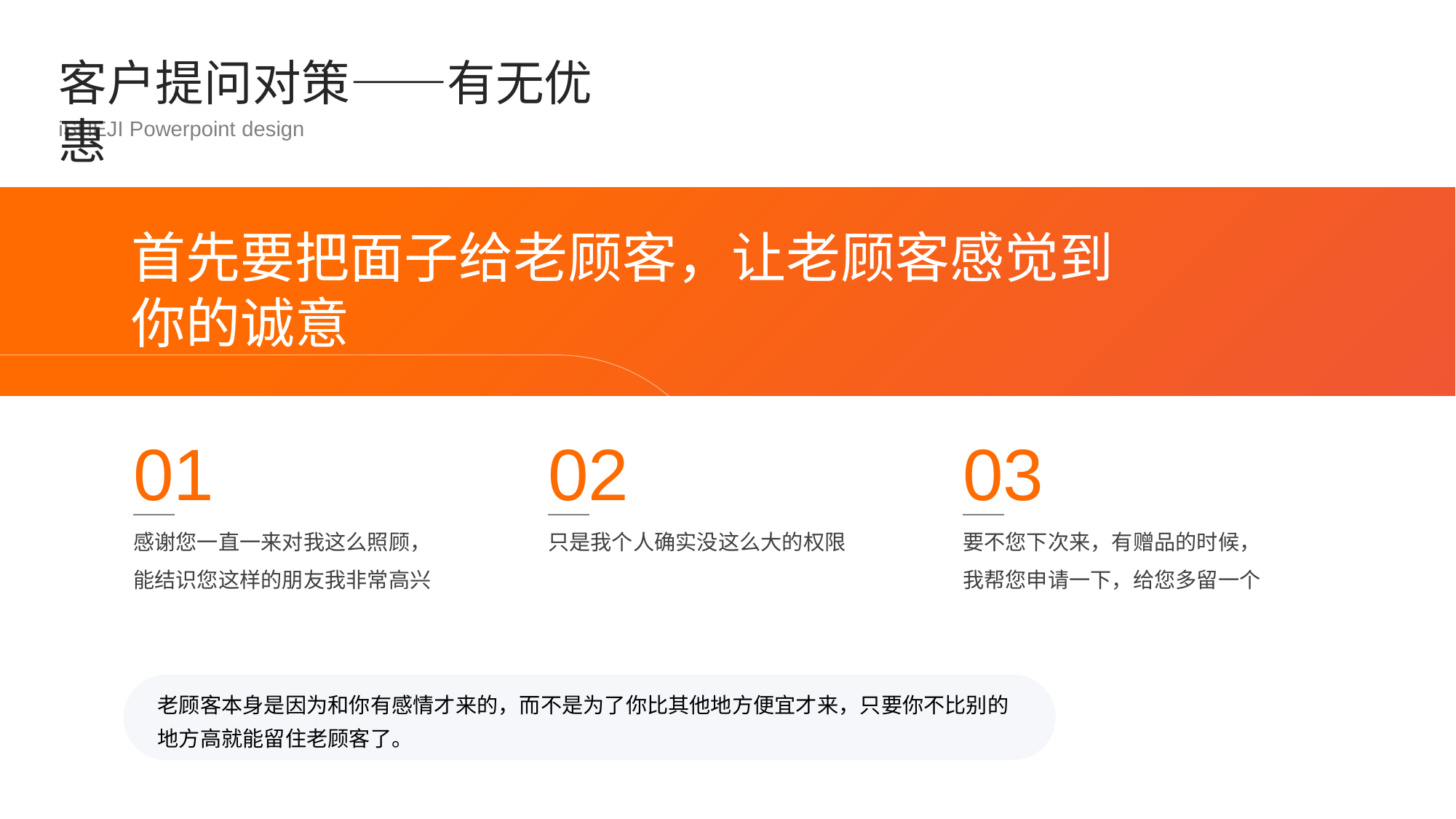

客户提问对策——有无优惠
iSHEJI Powerpoint design

首先要把面子给老顾客，让老顾客感觉到你的诚意

03
01
02
感谢您一直一来对我这么照顾，能结识您这样的朋友我非常高兴
只是我个人确实没这么大的权限
要不您下次来，有赠品的时候，我帮您申请一下，给您多留一个

老顾客本身是因为和你有感情才来的，而不是为了你比其他地方便宜才来，只要你不比别的地方高就能留住老顾客了。